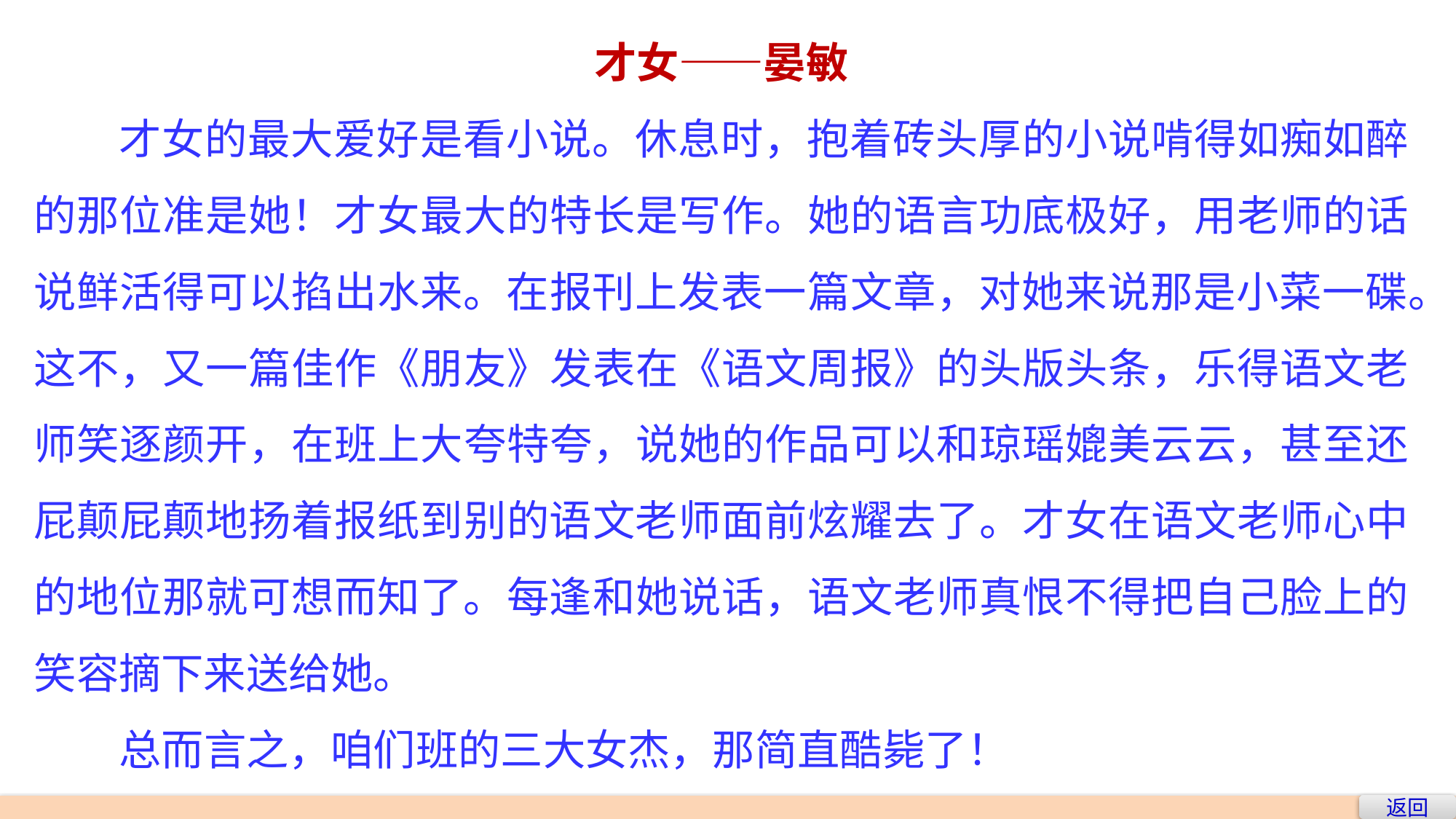

才女——晏敏
才女的最大爱好是看小说。休息时，抱着砖头厚的小说啃得如痴如醉的那位准是她！才女最大的特长是写作。她的语言功底极好，用老师的话说鲜活得可以掐出水来。在报刊上发表一篇文章，对她来说那是小菜一碟。这不，又一篇佳作《朋友》发表在《语文周报》的头版头条，乐得语文老师笑逐颜开，在班上大夸特夸，说她的作品可以和琼瑶媲美云云，甚至还屁颠屁颠地扬着报纸到别的语文老师面前炫耀去了。才女在语文老师心中的地位那就可想而知了。每逢和她说话，语文老师真恨不得把自己脸上的笑容摘下来送给她。
总而言之，咱们班的三大女杰，那简直酷毙了！
返回